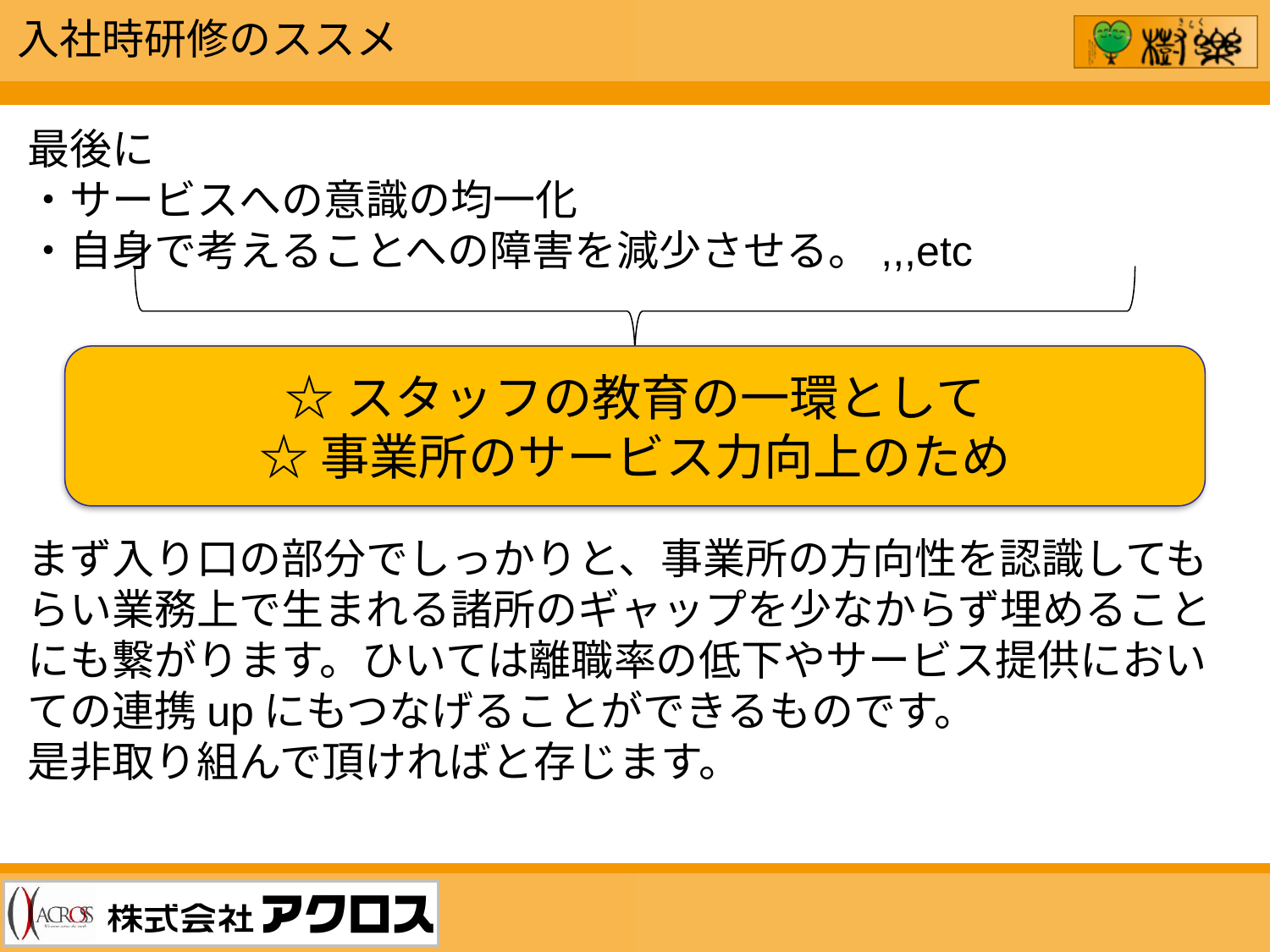

入社時研修のススメ
最後に
・サービスへの意識の均一化
・自身で考えることへの障害を減少させる。,,,etc

☆スタッフの教育の一環として
☆事業所のサービス力向上のため
まず入り口の部分でしっかりと、事業所の方向性を認識してもらい業務上で生まれる諸所のギャップを少なからず埋めることにも繋がります。ひいては離職率の低下やサービス提供においての連携upにもつなげることができるものです。
是非取り組んで頂ければと存じます。